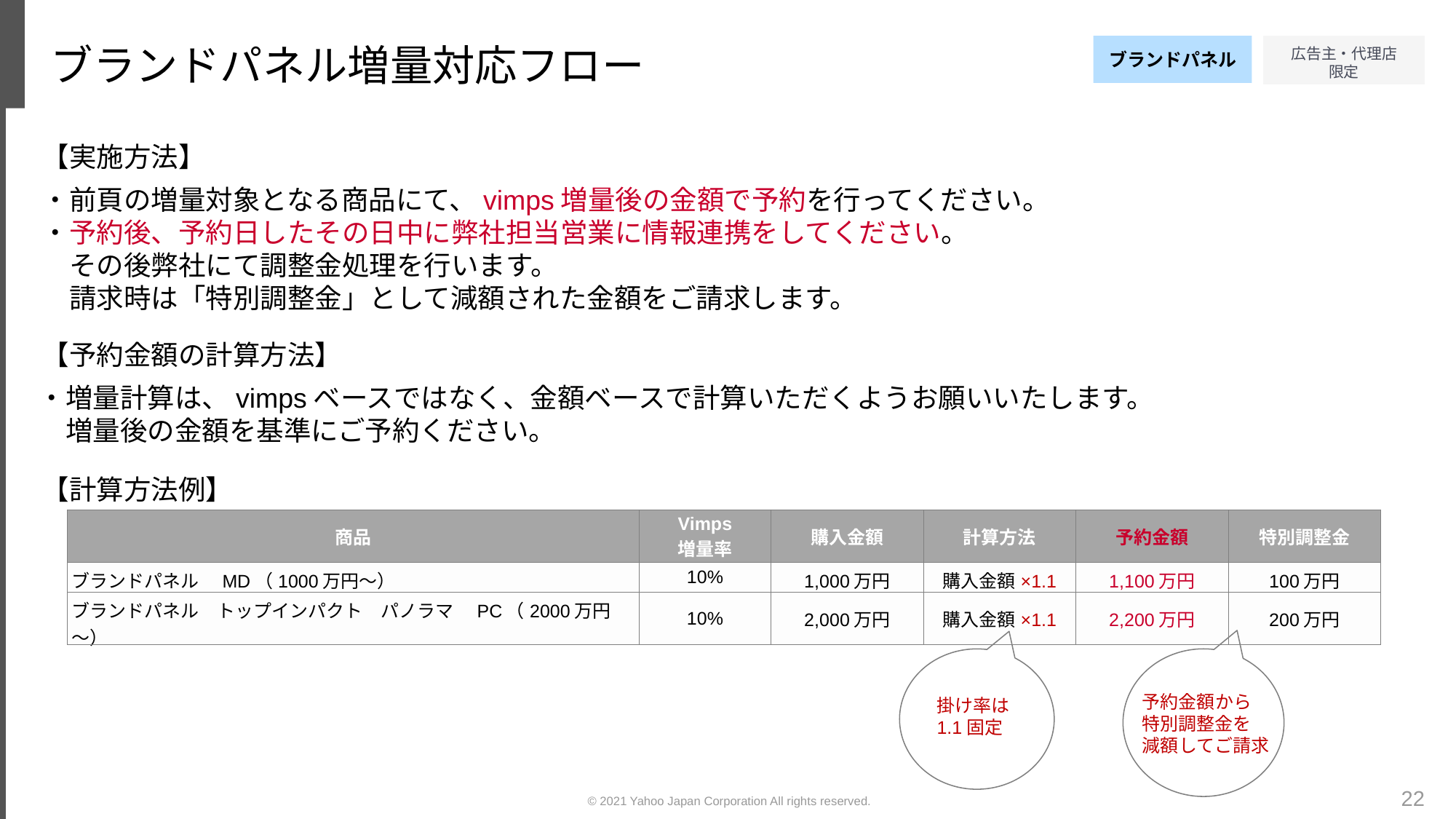

ブランドパネル増量対応フロー
ブランドパネル
【実施方法】
・前頁の増量対象となる商品にて、vimps増量後の金額で予約を行ってください。
・予約後、予約日したその日中に弊社担当営業に情報連携をしてください。
　その後弊社にて調整金処理を行います。
　請求時は「特別調整金」として減額された金額をご請求します。

【予約金額の計算方法】
・増量計算は、vimpsベースではなく、金額ベースで計算いただくようお願いいたします。
　増量後の金額を基準にご予約ください。
【計算方法例】
| 商品 | Vimps 増量率 | 購入金額 | 計算方法 | 予約金額 | 特別調整金 |
| --- | --- | --- | --- | --- | --- |
| ブランドパネル　MD（1000万円～） | 10% | 1,000万円 | 購入金額×1.1 | 1,100万円 | 100万円 |
| ブランドパネル　トップインパクト　パノラマ　PC（2000万円～） | 10% | 2,000万円 | 購入金額×1.1 | 2,200万円 | 200万円 |

予約金額から
特別調整金を
減額してご請求
掛け率は
1.1固定
22